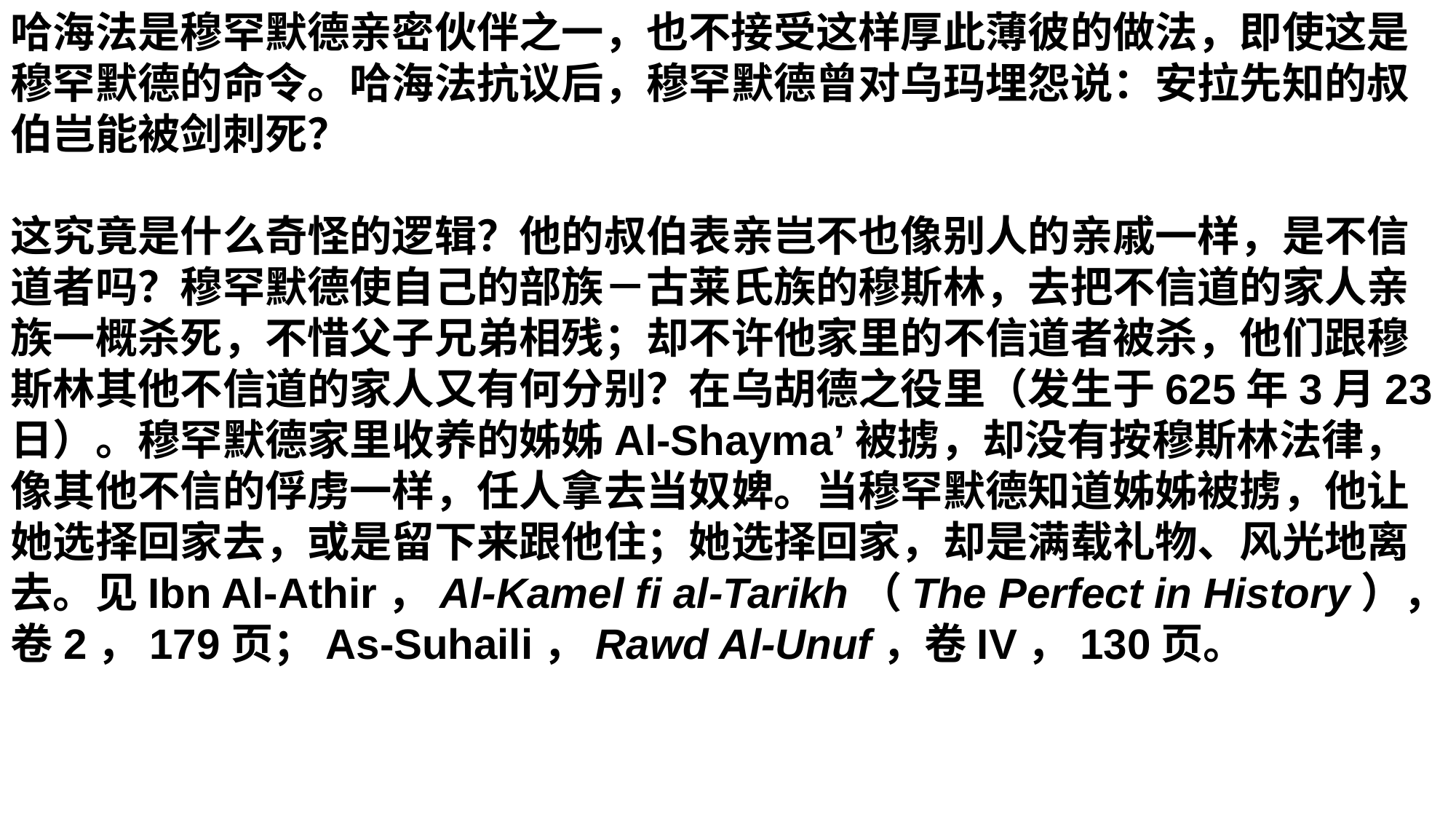

哈海法是穆罕默德亲密伙伴之一，也不接受这样厚此薄彼的做法，即使这是穆罕默德的命令。哈海法抗议后，穆罕默德曾对乌玛埋怨说：安拉先知的叔伯岂能被剑刺死？

这究竟是什么奇怪的逻辑？他的叔伯表亲岂不也像别人的亲戚一样，是不信道者吗？穆罕默德使自己的部族－古莱氏族的穆斯林，去把不信道的家人亲族一概杀死，不惜父子兄弟相残；却不许他家里的不信道者被杀，他们跟穆斯林其他不信道的家人又有何分别？在乌胡德之役里（发生于625年3月23日）。穆罕默德家里收养的姊姊Al-Shayma’被掳，却没有按穆斯林法律，像其他不信的俘虏一样，任人拿去当奴婢。当穆罕默德知道姊姊被掳，他让她选择回家去，或是留下来跟他住；她选择回家，却是满载礼物、风光地离去。见Ibn Al-Athir，Al-Kamel fi al-Tarikh（The Perfect in History），卷2，179页；As-Suhaili，Rawd Al-Unuf，卷IV，130页。